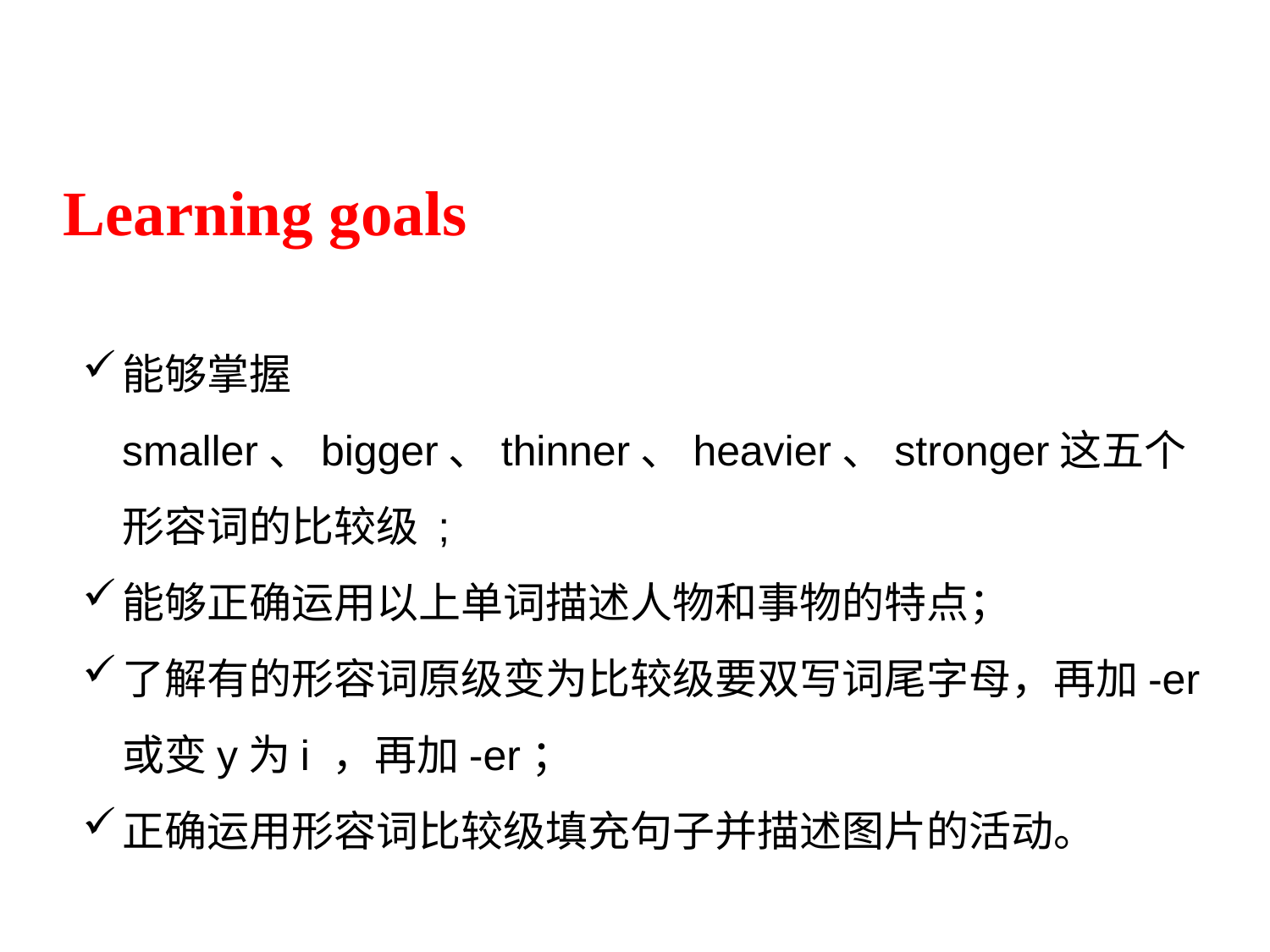

Learning goals
能够掌握smaller、bigger、thinner、heavier、stronger这五个形容词的比较级 ;
能够正确运用以上单词描述人物和事物的特点；
了解有的形容词原级变为比较级要双写词尾字母，再加-er或变y为i ，再加-er；
正确运用形容词比较级填充句子并描述图片的活动。